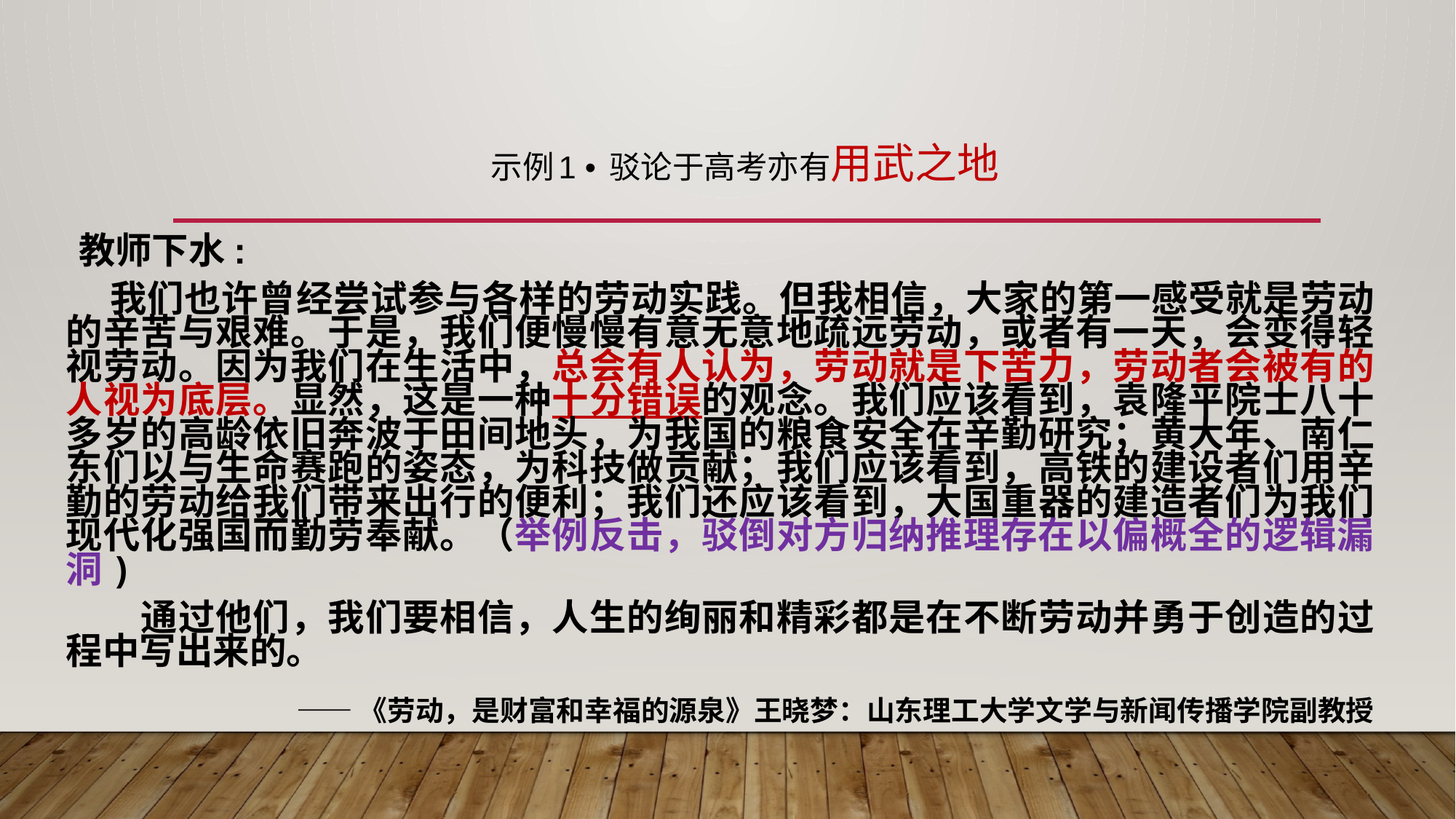

示例1 • 驳论于高考亦有用武之地
 教师下水:
    我们也许曾经尝试参与各样的劳动实践。但我相信，大家的第一感受就是劳动的辛苦与艰难。于是，我们便慢慢有意无意地疏远劳动，或者有一天，会变得轻视劳动。因为我们在生活中，总会有人认为，劳动就是下苦力，劳动者会被有的人视为底层。显然，这是一种十分错误的观念。我们应该看到，袁隆平院士八十多岁的高龄依旧奔波于田间地头，为我国的粮食安全在辛勤研究；黄大年、南仁东们以与生命赛跑的姿态，为科技做贡献；我们应该看到，高铁的建设者们用辛勤的劳动给我们带来出行的便利；我们还应该看到，大国重器的建造者们为我们现代化强国而勤劳奉献。（举例反击，驳倒对方归纳推理存在以偏概全的逻辑漏洞)
　　通过他们，我们要相信，人生的绚丽和精彩都是在不断劳动并勇于创造的过程中写出来的。
——《劳动，是财富和幸福的源泉》王晓梦：山东理工大学文学与新闻传播学院副教授